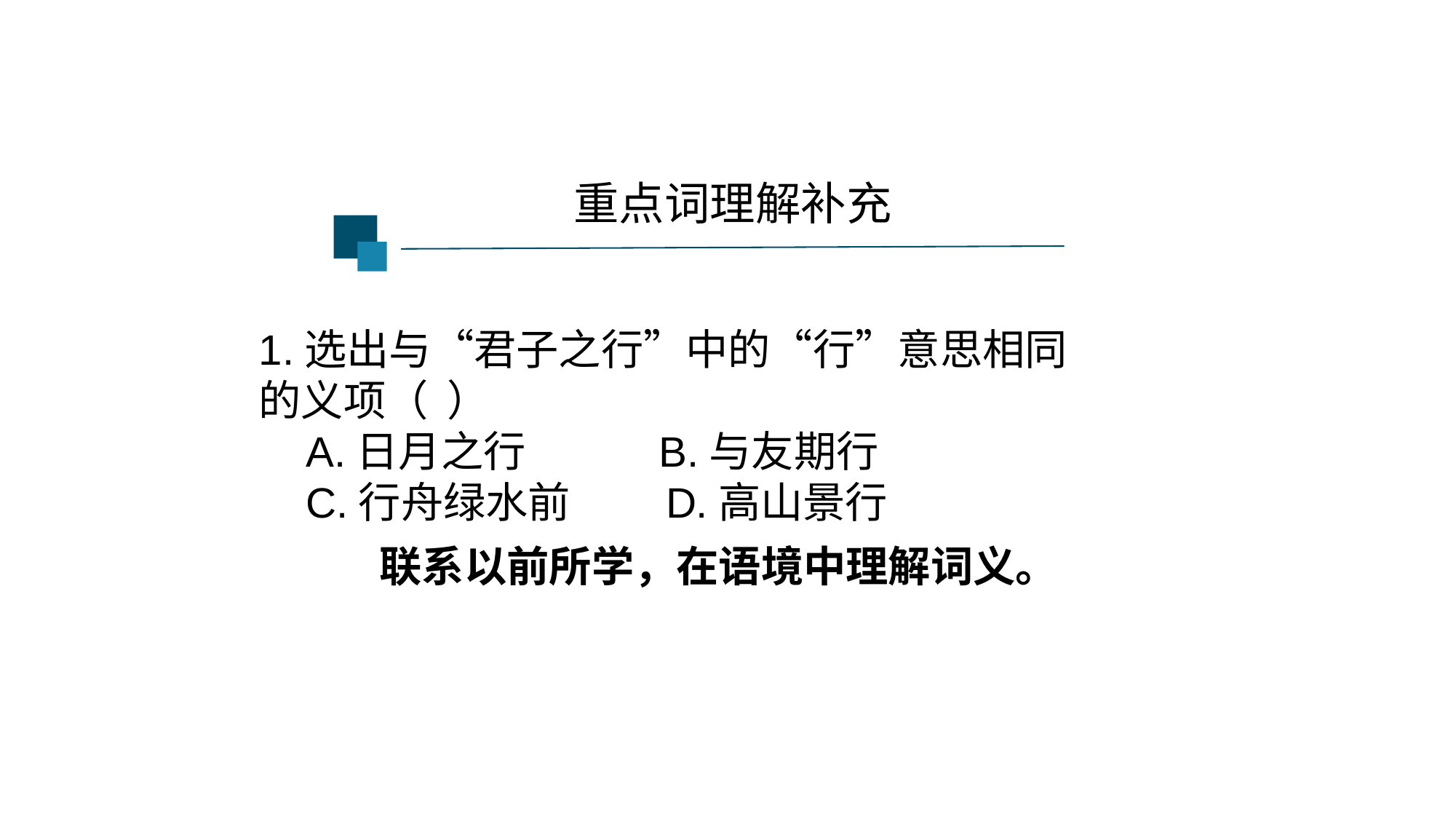

重点词理解补充

1.选出与“君子之行”中的“行”意思相同
的义项（  ）
    A.日月之行             B.与友期行
    C.行舟绿水前         D.高山景行
联系以前所学，在语境中理解词义。